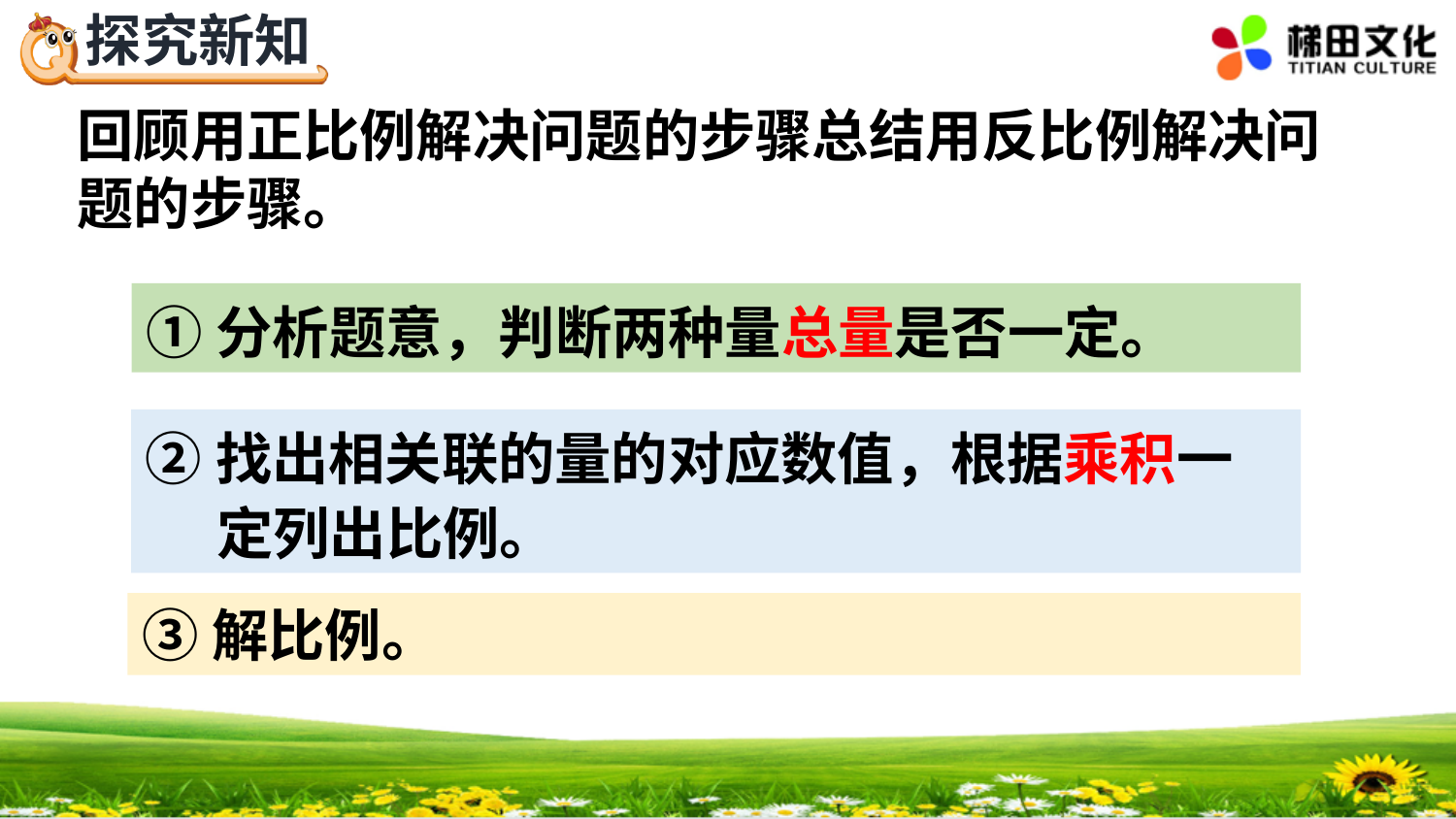

回顾用正比例解决问题的步骤总结用反比例解决问题的步骤。
①分析题意，判断两种量总量是否一定。
②找出相关联的量的对应数值，根据乘积一定列出比例。
③解比例。